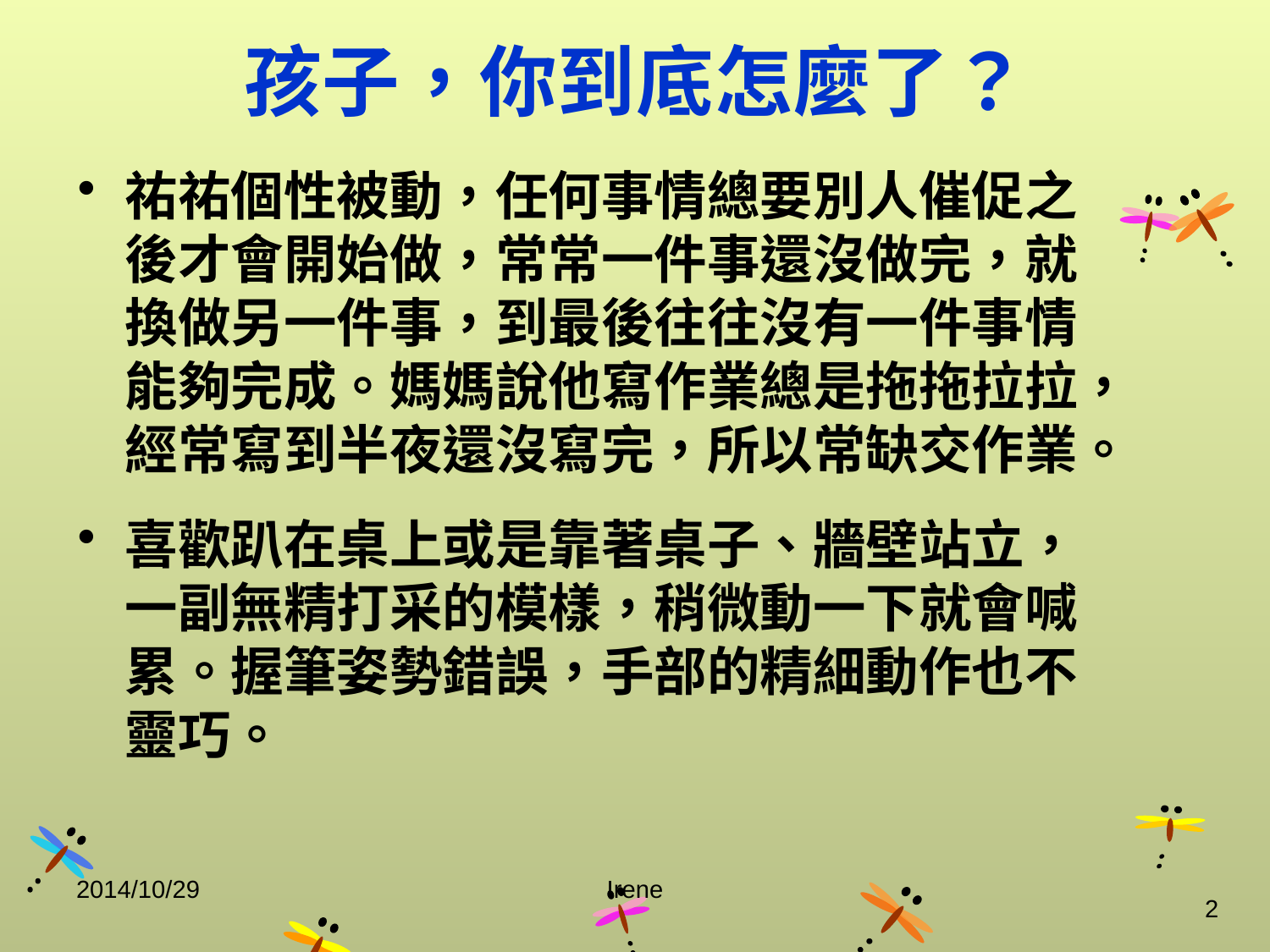

# 孩子，你到底怎麼了？
祐祐個性被動，任何事情總要別人催促之後才會開始做，常常一件事還沒做完，就換做另一件事，到最後往往沒有一件事情能夠完成。媽媽說他寫作業總是拖拖拉拉，經常寫到半夜還沒寫完，所以常缺交作業。
喜歡趴在桌上或是靠著桌子、牆壁站立，一副無精打采的模樣，稍微動一下就會喊累。握筆姿勢錯誤，手部的精細動作也不靈巧。
2014/10/29
Irene